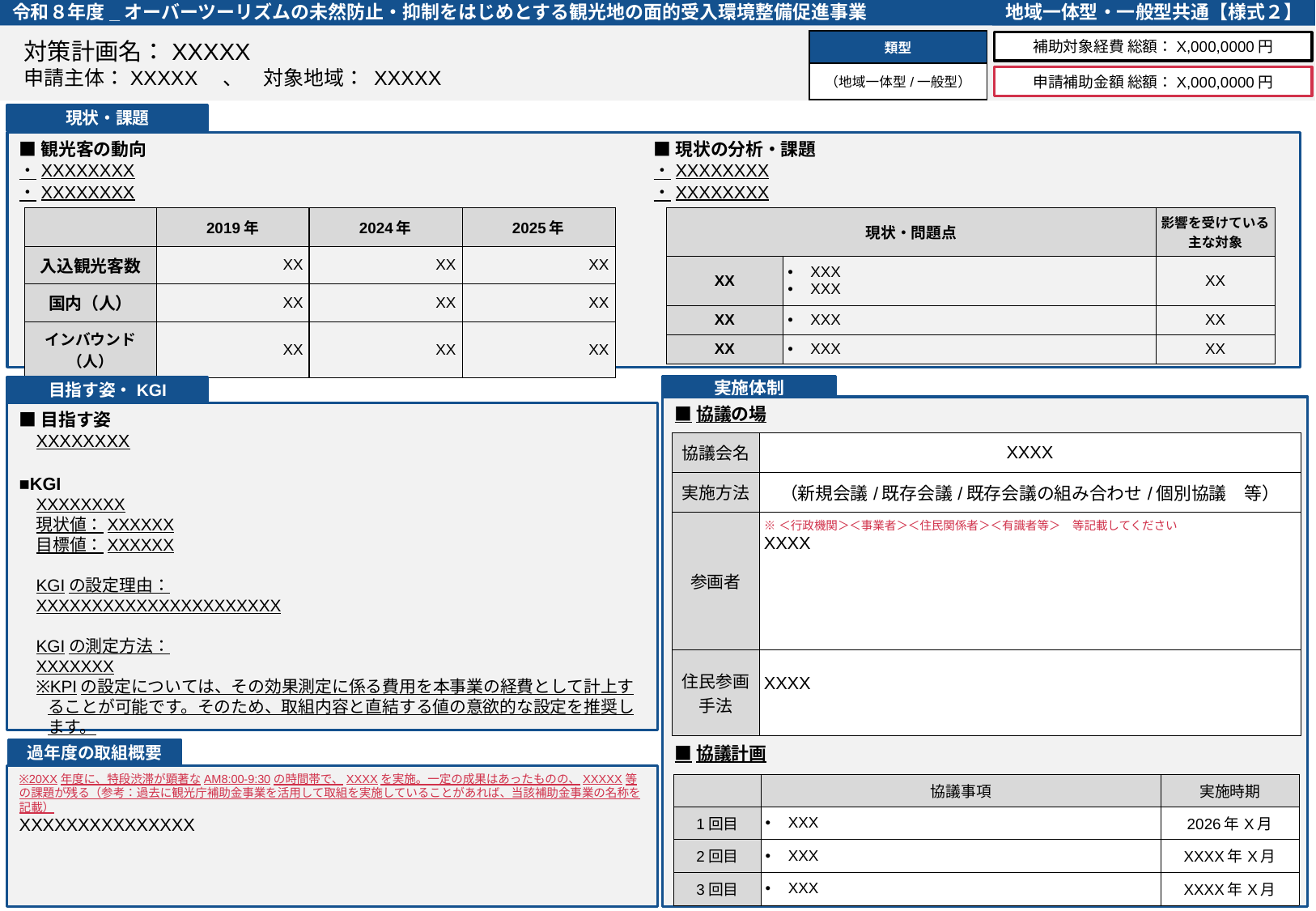

# 令和８年度_オーバーツーリズムの未然防止・抑制をはじめとする観光地の面的受入環境整備促進事業
地域一体型・一般型共通【様式２】
対策計画名：XXXXX
申請主体：XXXXX　、　対象地域： XXXXX
| 類型 |
| --- |
| （地域一体型/一般型） |
補助対象経費 総額：X,000,0000円
申請補助金額 総額：X,000,0000円
現状・課題
■観光客の動向
・XXXXXXXX
・XXXXXXXX

■現状の分析・課題
・XXXXXXXX
・XXXXXXXX
|  | 2019年 | 2024年 | 2025年 |
| --- | --- | --- | --- |
| 入込観光客数 | XX | XX | XX |
| 国内（人） | XX | XX | XX |
| インバウンド（人） | XX | XX | XX |
| 現状・問題点 |  | 影響を受けている 主な対象 |
| --- | --- | --- |
| XX | XXX XXX | XX |
| XX | XXX | XX |
| XX | XXX | XX |
実施体制
目指す姿・KGI
実施体制
■協議の場

■協議計画
■目指す姿
XXXXXXXX

■KGI
XXXXXXXX
現状値：XXXXXX
目標値：XXXXXX

KGIの設定理由：
XXXXXXXXXXXXXXXXXXXXXX

KGIの測定方法：
XXXXXXX
※KPIの設定については、その効果測定に係る費用を本事業の経費として計上することが可能です。そのため、取組内容と直結する値の意欲的な設定を推奨します。

| 協議会名 | XXXX |
| --- | --- |
| 実施方法 | （新規会議/既存会議/既存会議の組み合わせ/個別協議　等） |
| 参画者 | ※＜行政機関＞＜事業者＞＜住民関係者＞＜有識者等＞　等記載してください XXXX |
| 住民参画手法 | XXXX |
申請者
〇〇市
〇〇駅前の公衆トイレ整備【事業①】
〇〇駅前の公衆トイレの保守・運用【事業②】
個別事業者
連携・委託
〇〇市DMO
再委託
B社
マナー啓発コンテンツの作成・周知【事業③】
マナー啓発コンテンツのデザイン業務【事業③】
連携・委託
A社
〇〇駅前の公衆トイレの使用に係る警備員の配置【事業④】
過年度の取組概要
※20XX年度に、特段渋滞が顕著なAM8:00-9:30の時間帯で、XXXXを実施。一定の成果はあったものの、XXXXX等の課題が残る（参考：過去に観光庁補助金事業を活用して取組を実施していることがあれば、当該補助金事業の名称を記載）
XXXXXXXXXXXXXXX

|  | 協議事項 | 実施時期 |
| --- | --- | --- |
| 1回目 | XXX | 2026年X月 |
| 2回目 | XXX | XXXX年X月 |
| 3回目 | XXX | XXXX年X月 |